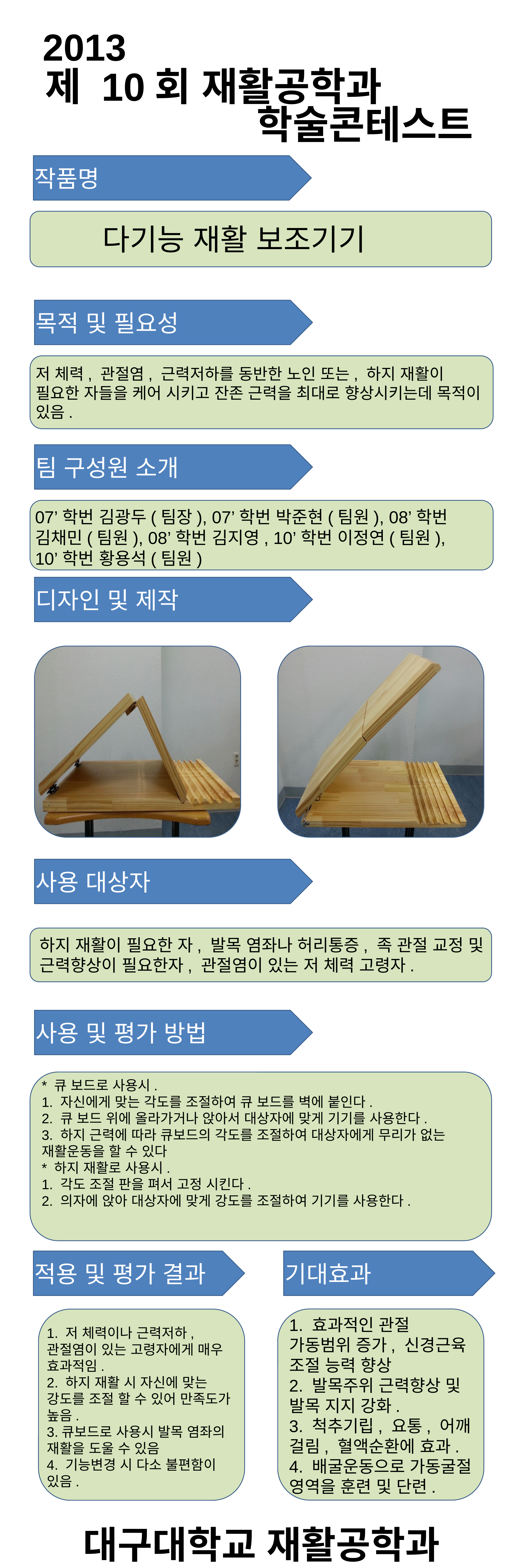

2013
   제 10회 재활공학과
                  학술콘테스트
작품명

다기능 재활 보조기기
목적 및 필요성

저 체력, 관절염, 근력저하를 동반한 노인 또는, 하지 재활이 필요한 자들을 케어 시키고 잔존 근력을 최대로 향상시키는데 목적이 있음.
팀 구성원 소개

07’학번 김광두(팀장), 07’학번 박준현(팀원), 08’학번 김채민(팀원), 08’학번 김지영, 10’학번 이정연(팀원), 10’학번 황용석(팀원)
디자인 및 제작

사용 대상자

하지 재활이 필요한 자, 발목 염좌나 허리통증, 족 관절 교정 및 근력향상이 필요한자, 관절염이 있는 저 체력 고령자.
사용 및 평가 방법

* 큐 보드로 사용시.
1. 자신에게 맞는 각도를 조절하여 큐 보드를 벽에 붙인다.
2. 큐 보드 위에 올라가거나 앉아서 대상자에 맞게 기기를 사용한다.
3. 하지 근력에 따라 큐보드의 각도를 조절하여 대상자에게 무리가 없는 재활운동을 할 수 있다
* 하지 재활로 사용시.
1. 각도 조절 판을 펴서 고정 시킨다.
2. 의자에 앉아 대상자에 맞게 강도를 조절하여 기기를 사용한다.
적용 및 평가 결과
기대효과

1. 효과적인 관절 가동범위 증가, 신경근육 조절 능력 향상
2. 발목주위 근력향상 및 발목 지지 강화.
3. 척추기립, 요통, 어깨 걸림, 혈액순환에 효과.
4. 배굴운동으로 가동굴절 영역을 훈련 및 단련.
1. 저 체력이나 근력저하, 관절염이 있는 고령자에게 매우 효과적임.
2. 하지 재활 시 자신에 맞는 강도를 조절 할 수 있어 만족도가 높음.
3.큐보드로 사용시 발목 염좌의 재활을 도울 수 있음
4. 기능변경 시 다소 불편함이 있음.
대구대학교 재활공학과